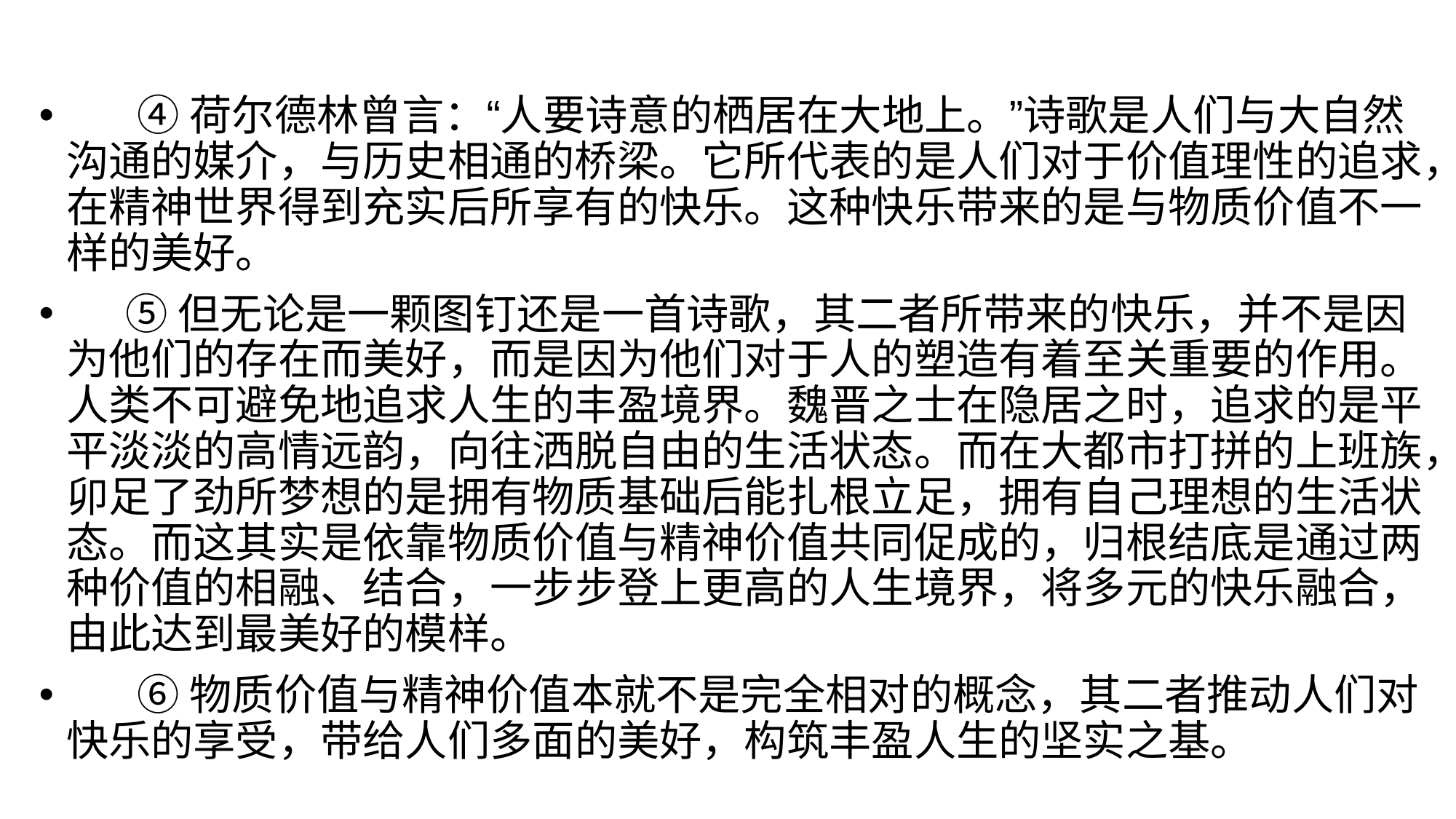

④荷尔德林曾言：“人要诗意的栖居在大地上。”诗歌是人们与大自然沟通的媒介，与历史相通的桥梁。它所代表的是人们对于价值理性的追求，在精神世界得到充实后所享有的快乐。这种快乐带来的是与物质价值不一样的美好。
     ⑤但无论是一颗图钉还是一首诗歌，其二者所带来的快乐，并不是因为他们的存在而美好，而是因为他们对于人的塑造有着至关重要的作用。人类不可避免地追求人生的丰盈境界。魏晋之士在隐居之时，追求的是平平淡淡的高情远韵，向往洒脱自由的生活状态。而在大都市打拼的上班族，卯足了劲所梦想的是拥有物质基础后能扎根立足，拥有自己理想的生活状态。而这其实是依靠物质价值与精神价值共同促成的，归根结底是通过两种价值的相融、结合，一步步登上更高的人生境界，将多元的快乐融合，由此达到最美好的模样。
      ⑥物质价值与精神价值本就不是完全相对的概念，其二者推动人们对快乐的享受，带给人们多面的美好，构筑丰盈人生的坚实之基。